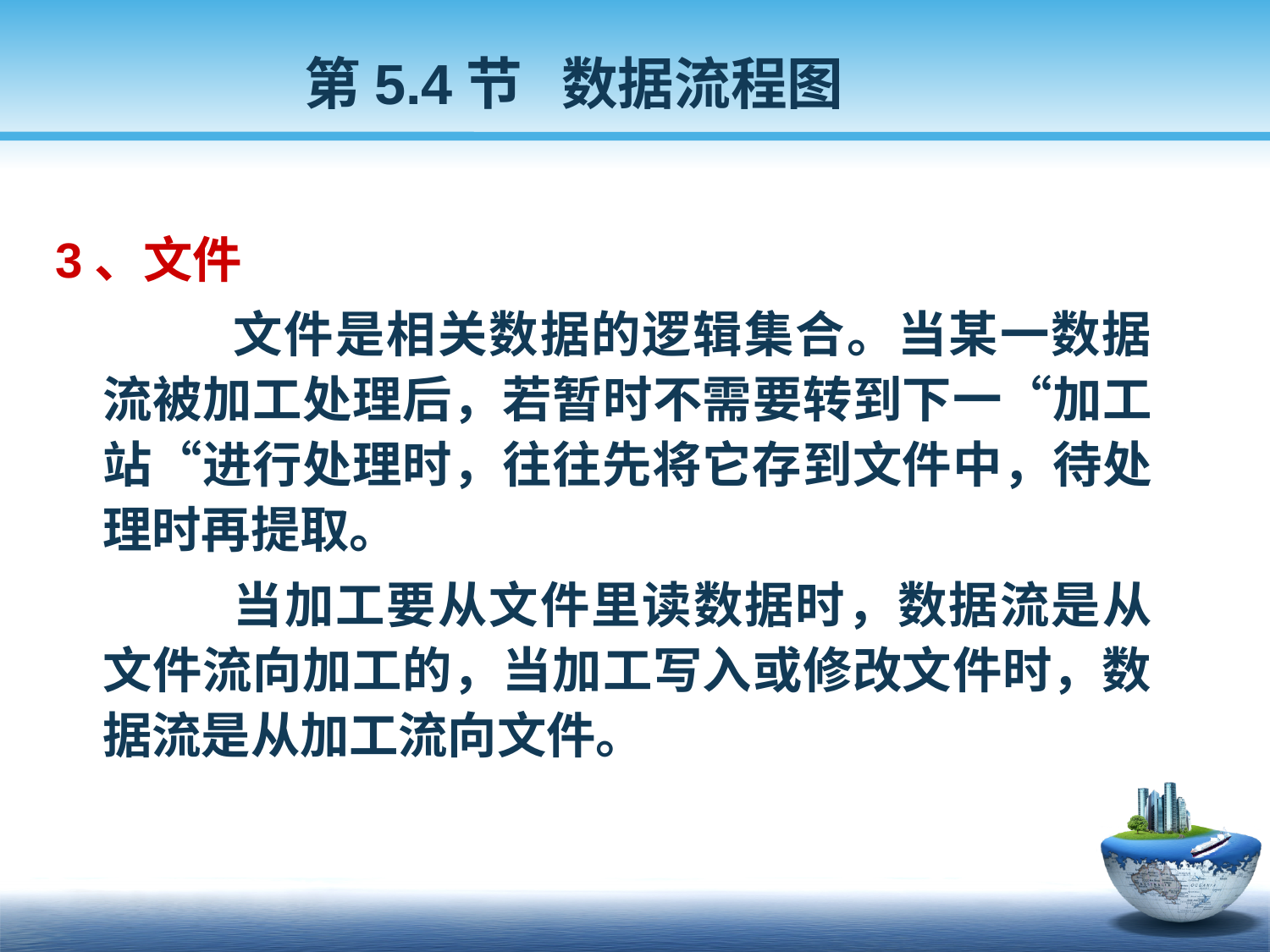

第5.4节   数据流程图
3、文件
		文件是相关数据的逻辑集合。当某一数据流被加工处理后，若暂时不需要转到下一“加工站“进行处理时，往往先将它存到文件中，待处理时再提取。
		当加工要从文件里读数据时，数据流是从文件流向加工的，当加工写入或修改文件时，数据流是从加工流向文件。